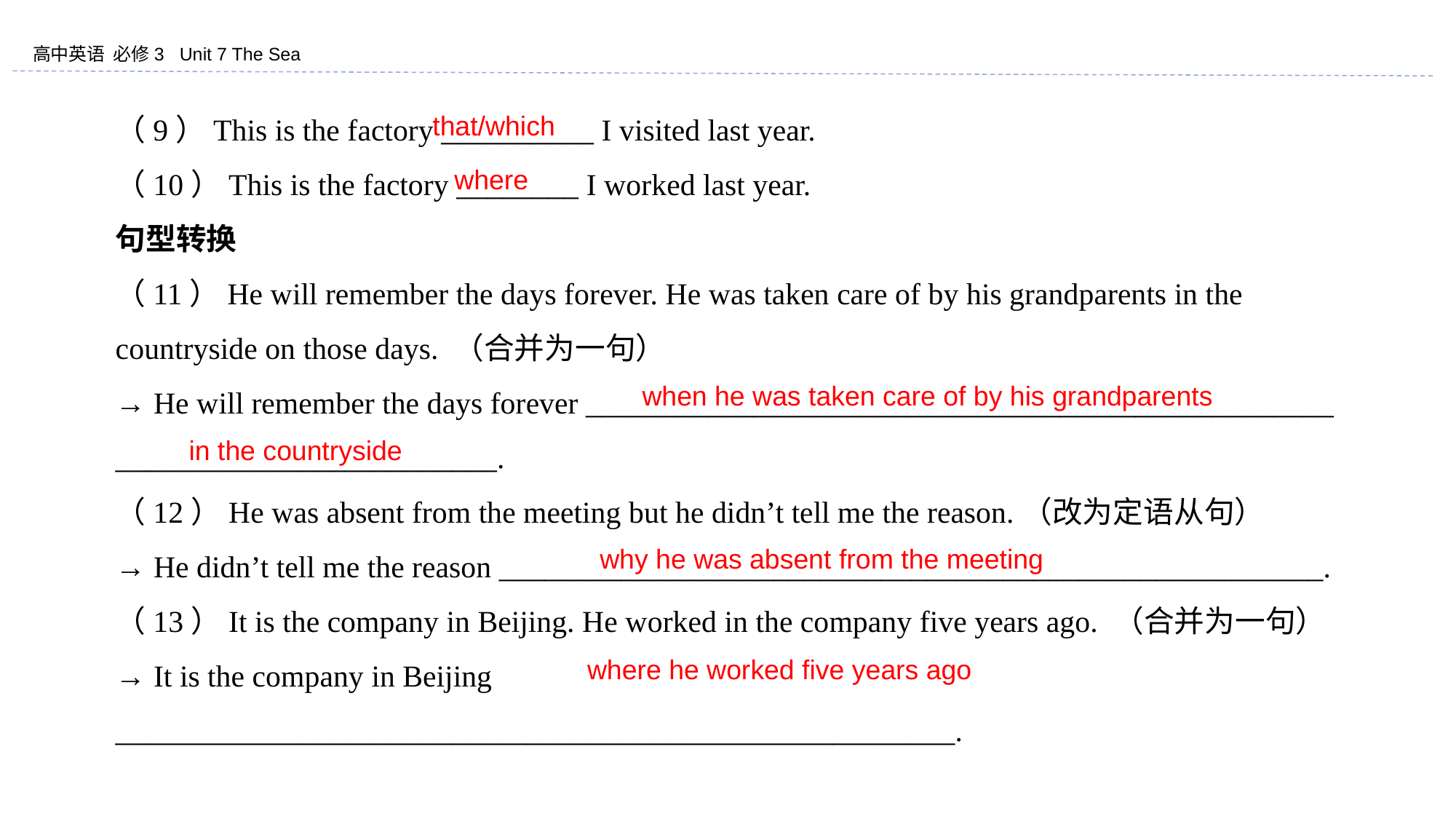

（9）This is the factory __________ I visited last year.
（10）This is the factory ________ I worked last year.
句型转换
（11）He will remember the days forever. He was taken care of by his grandparents in the countryside on those days. （合并为一句）
→ He will remember the days forever _________________________________________________
_________________________.
（12）He was absent from the meeting but he didn’t tell me the reason.（改为定语从句）
→ He didn’t tell me the reason ______________________________________________________.
（13）It is the company in Beijing. He worked in the company five years ago. （合并为一句）
→ It is the company in Beijing _______________________________________________________.
that/which
where
when he was taken care of by his grandparents
in the countryside
why he was absent from the meeting
where he worked five years ago